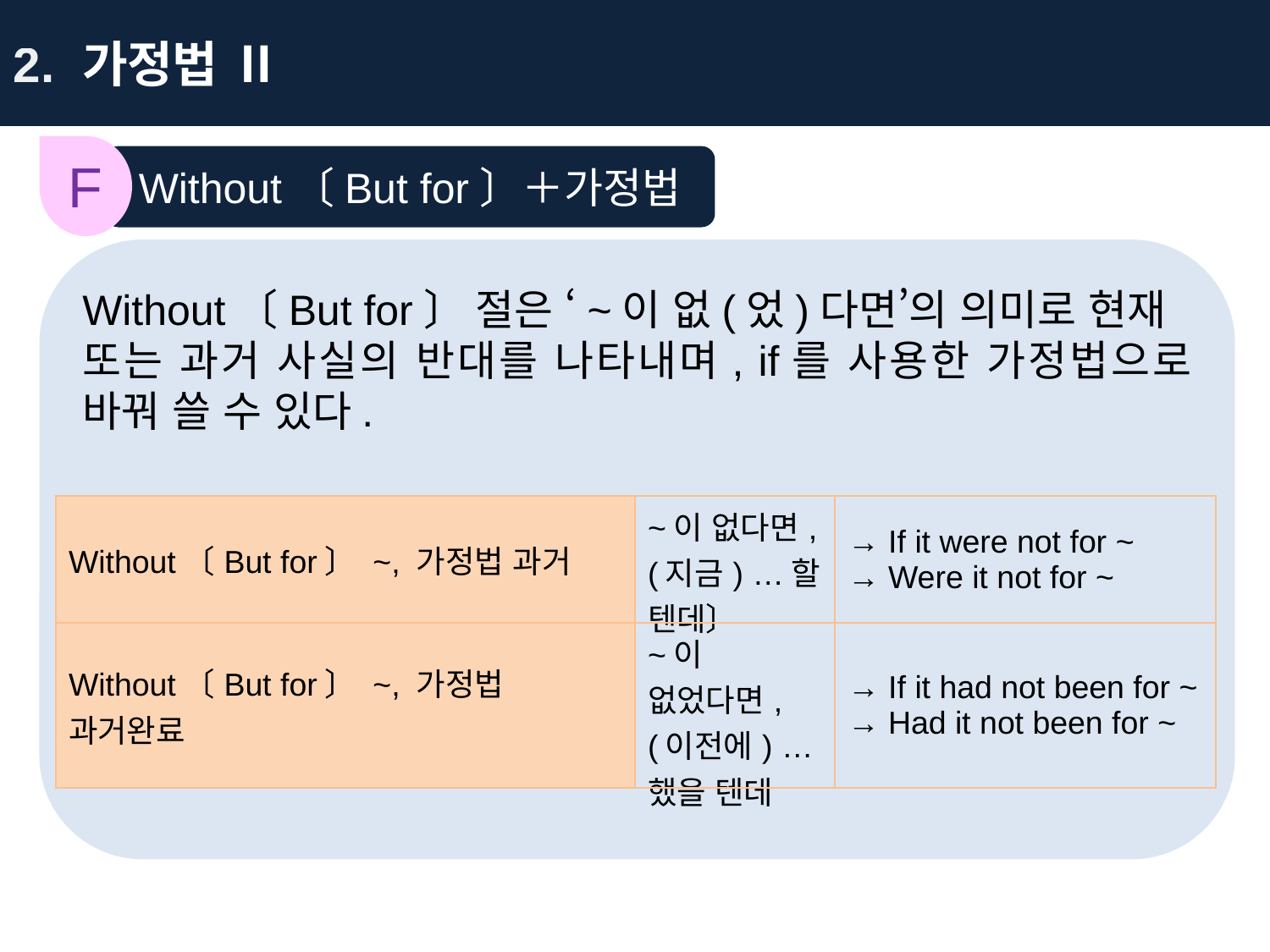

2. 가정법 Ⅱ

F
Without〔But for〕＋가정법
Without〔But for〕 절은 ‘~이 없(었)다면’의 의미로 현재
또는 과거 사실의 반대를 나타내며, if를 사용한 가정법으로 바꿔 쓸 수 있다.

| 현재분사형 | ‘~한 감정을 유발하는’이라는 능동의 의미 | surprising, exciting, interesting, satisfying, tiring ... |
| --- | --- | --- |
| 과거분사형 | ‘~한 감정을 느끼게 되는’이라는 수동의 의미 | surprised, excited, interested, satisfied, tired ... |
| Without〔But for〕 ~, 가정법 과거 | ~이 없다면, (지금) …할 텐데〕 | → If it were not for ~ → Were it not for ~ |
| --- | --- | --- |
| Without〔But for〕 ~, 가정법 과거완료 | ~이 없었다면, (이전에) …했을 텐데 | → If it had not been for ~ → Had it not been for ~ |